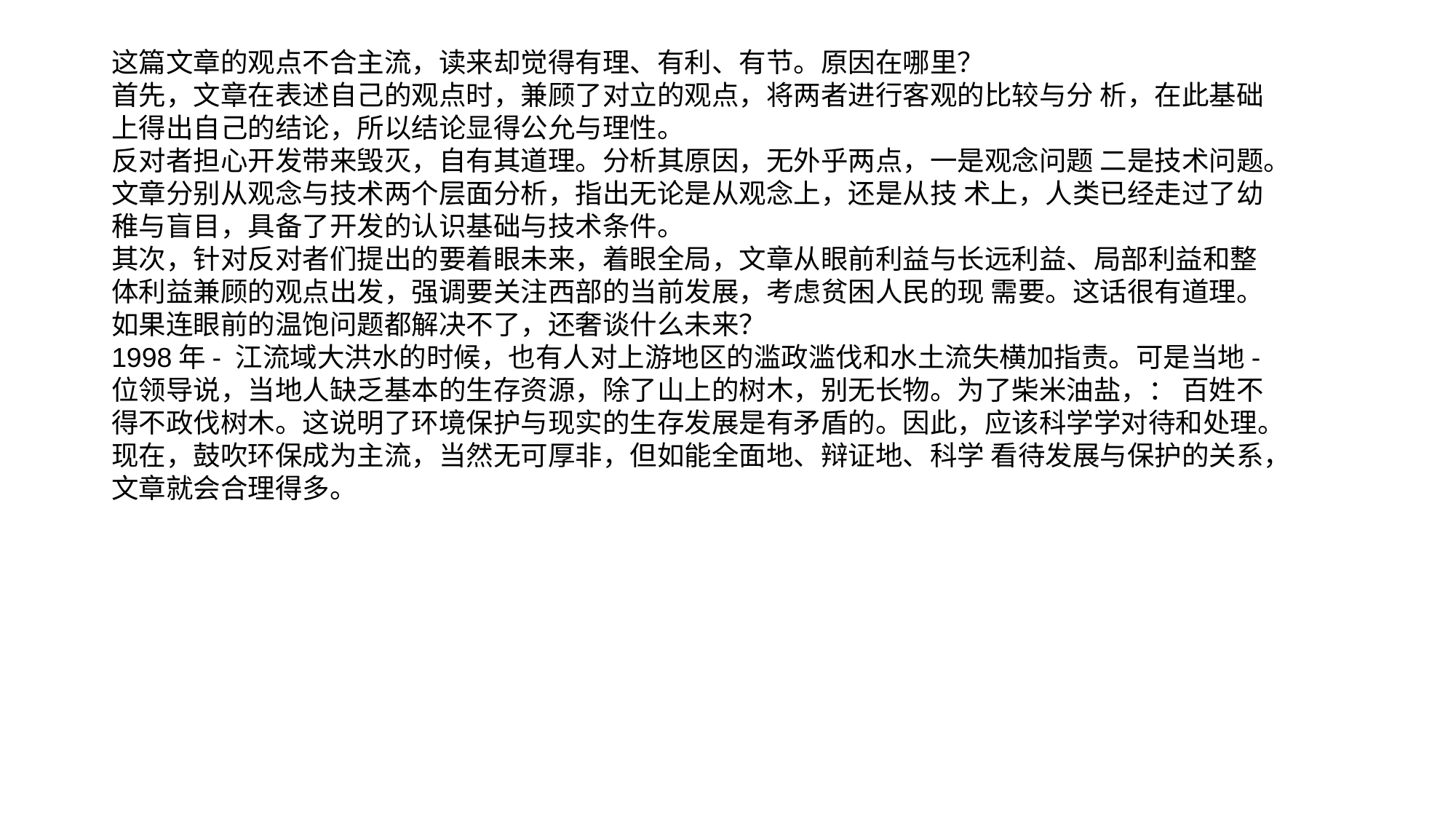

这篇文章的观点不合主流，读来却觉得有理、有利、有节。原因在哪里？
首先，文章在表述自己的观点时，兼顾了对立的观点，将两者进行客观的比较与分 析，在此基础上得出自己的结论，所以结论显得公允与理性。
反对者担心开发带来毁灭，自有其道理。分析其原因，无外乎两点，一是观念问题 二是技术问题。文章分别从观念与技术两个层面分析，指出无论是从观念上，还是从技 术上，人类已经走过了幼稚与盲目，具备了开发的认识基础与技术条件。
其次，针对反对者们提出的要着眼未来，着眼全局，文章从眼前利益与长远利益、局部利益和整体利益兼顾的观点出发，强调要关注西部的当前发展，考虑贫困人民的现 需要。这话很有道理。如果连眼前的温饱问题都解决不了，还奢谈什么未来？
1998年- 江流域大洪水的时候，也有人对上游地区的滥政滥伐和水土流失横加指责。可是当地- 位领导说，当地人缺乏基本的生存资源，除了山上的树木，别无长物。为了柴米油盐，： 百姓不得不政伐树木。这说明了环境保护与现实的生存发展是有矛盾的。因此，应该科学学对待和处理。现在，鼓吹环保成为主流，当然无可厚非，但如能全面地、辩证地、科学 看待发展与保护的关系，文章就会合理得多。